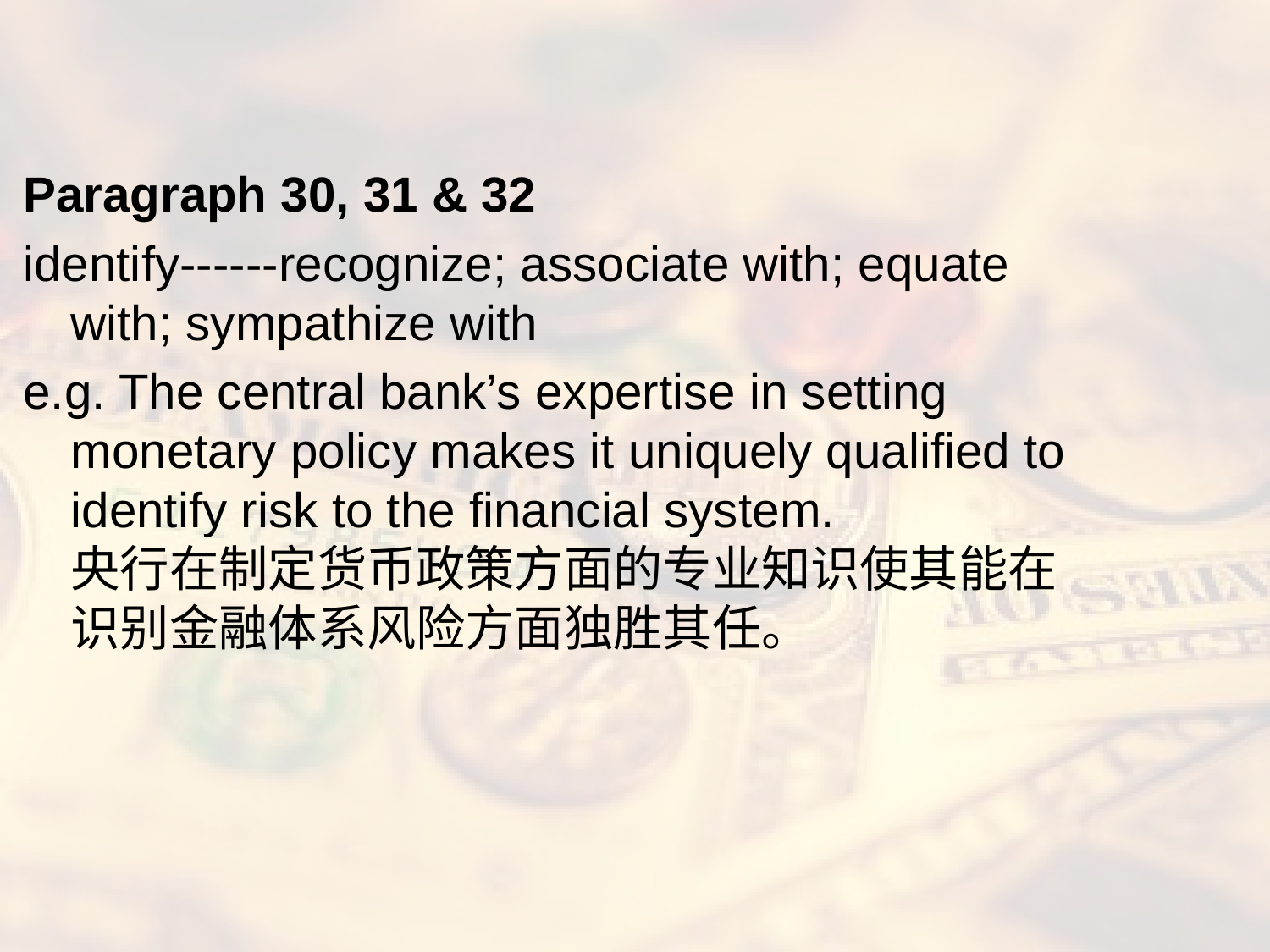

#
Paragraph 30, 31 & 32
identify------recognize; associate with; equate with; sympathize with
e.g. The central bank’s expertise in setting monetary policy makes it uniquely qualified to identify risk to the financial system.
央行在制定货币政策方面的专业知识使其能在识别金融体系风险方面独胜其任。